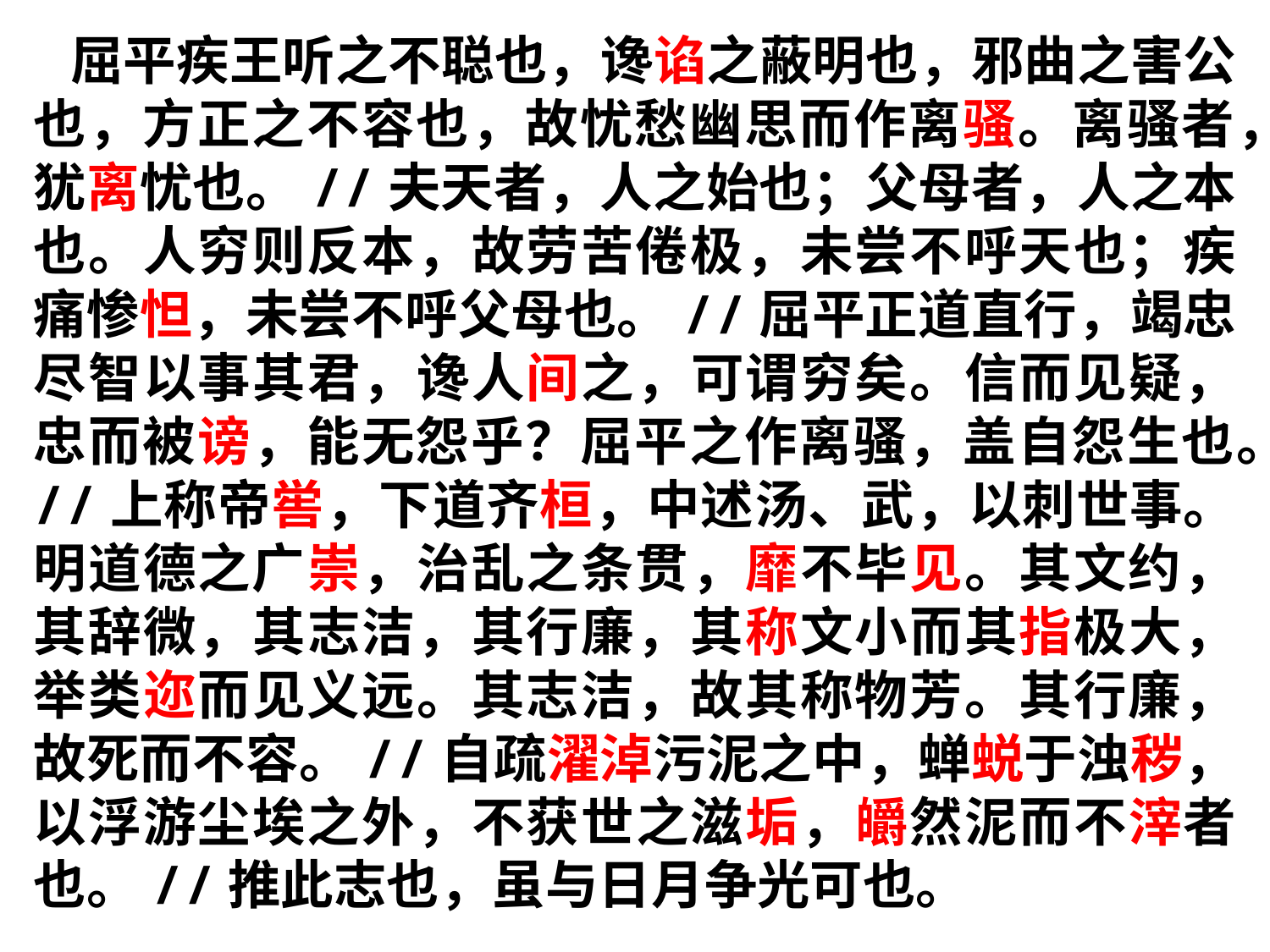

屈平疾王听之不聪也，谗谄之蔽明也，邪曲之害公也，方正之不容也，故忧愁幽思而作离骚。离骚者，犹离忧也。//夫天者，人之始也；父母者，人之本也。人穷则反本，故劳苦倦极，未尝不呼天也；疾痛惨怛，未尝不呼父母也。//屈平正道直行，竭忠尽智以事其君，谗人间之，可谓穷矣。信而见疑，忠而被谤，能无怨乎？屈平之作离骚，盖自怨生也。//上称帝喾，下道齐桓，中述汤、武，以刺世事。明道德之广崇，治乱之条贯，靡不毕见。其文约，其辞微，其志洁，其行廉，其称文小而其指极大，举类迩而见义远。其志洁，故其称物芳。其行廉，故死而不容。//自疏濯淖污泥之中，蝉蜕于浊秽，以浮游尘埃之外，不获世之滋垢，皭然泥而不滓者也。//推此志也，虽与日月争光可也。